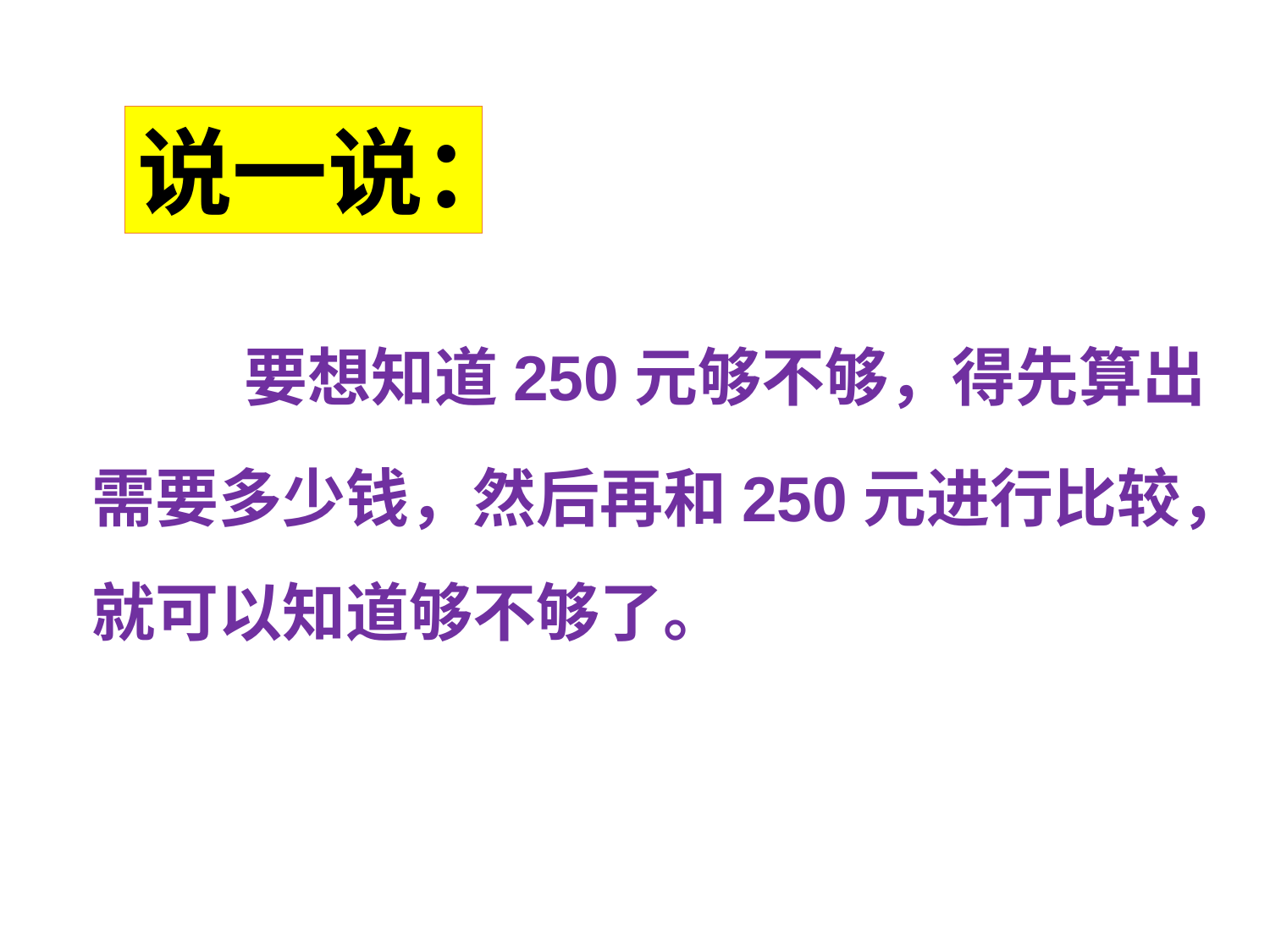

说一说：
      要想知道250元够不够，得先算出需要多少钱，然后再和250元进行比较，就可以知道够不够了。